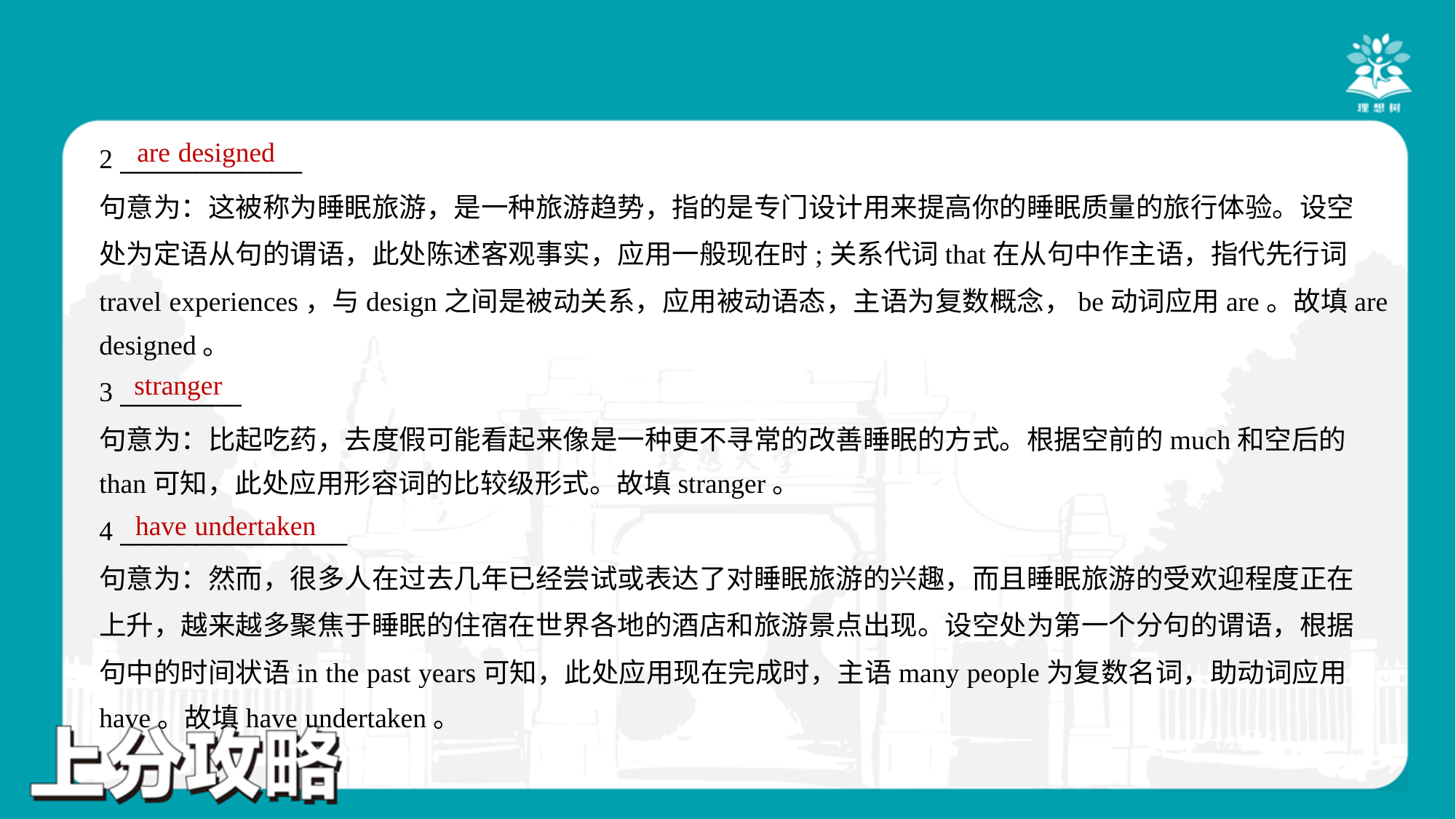

are designed
2 ____________
句意为：这被称为睡眠旅游，是一种旅游趋势，指的是专门设计用来提高你的睡眠质量的旅行体验。设空
处为定语从句的谓语，此处陈述客观事实，应用一般现在时;关系代词that在从句中作主语，指代先行词
travel experiences，与design之间是被动关系，应用被动语态，主语为复数概念，be动词应用are。故填are
designed。
stranger
3 ________
句意为：比起吃药，去度假可能看起来像是一种更不寻常的改善睡眠的方式。根据空前的much和空后的
than可知，此处应用形容词的比较级形式。故填stranger。
have undertaken
4 _______________
句意为：然而，很多人在过去几年已经尝试或表达了对睡眠旅游的兴趣，而且睡眠旅游的受欢迎程度正在
上升，越来越多聚焦于睡眠的住宿在世界各地的酒店和旅游景点出现。设空处为第一个分句的谓语，根据
句中的时间状语in the past years可知，此处应用现在完成时，主语many people为复数名词，助动词应用
have。故填have undertaken。